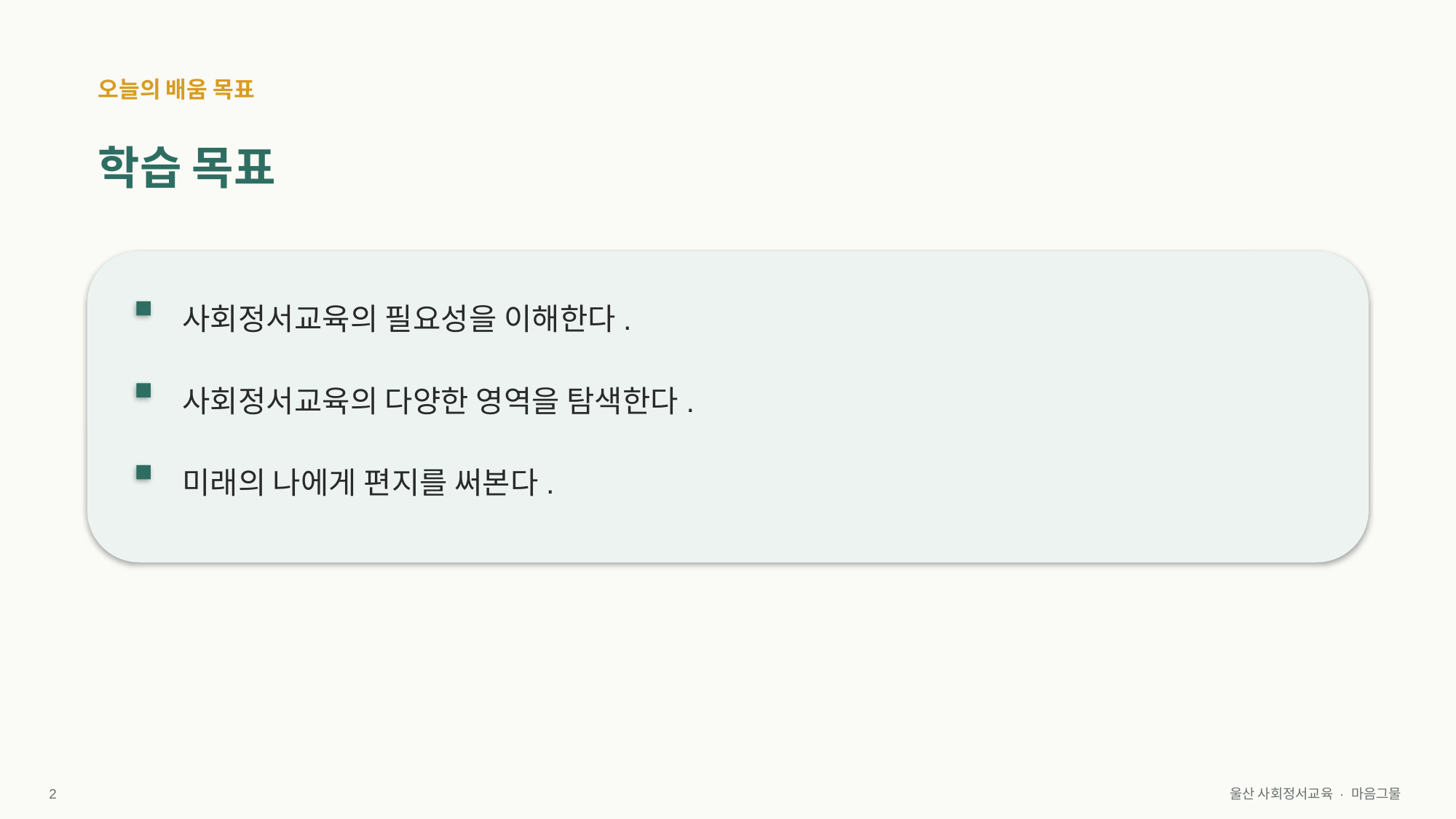

오늘의 배움 목표
학습 목표

사회정서교육의 필요성을 이해한다.

사회정서교육의 다양한 영역을 탐색한다.

미래의 나에게 편지를 써본다.

2
울산 사회정서교육 · 마음그물